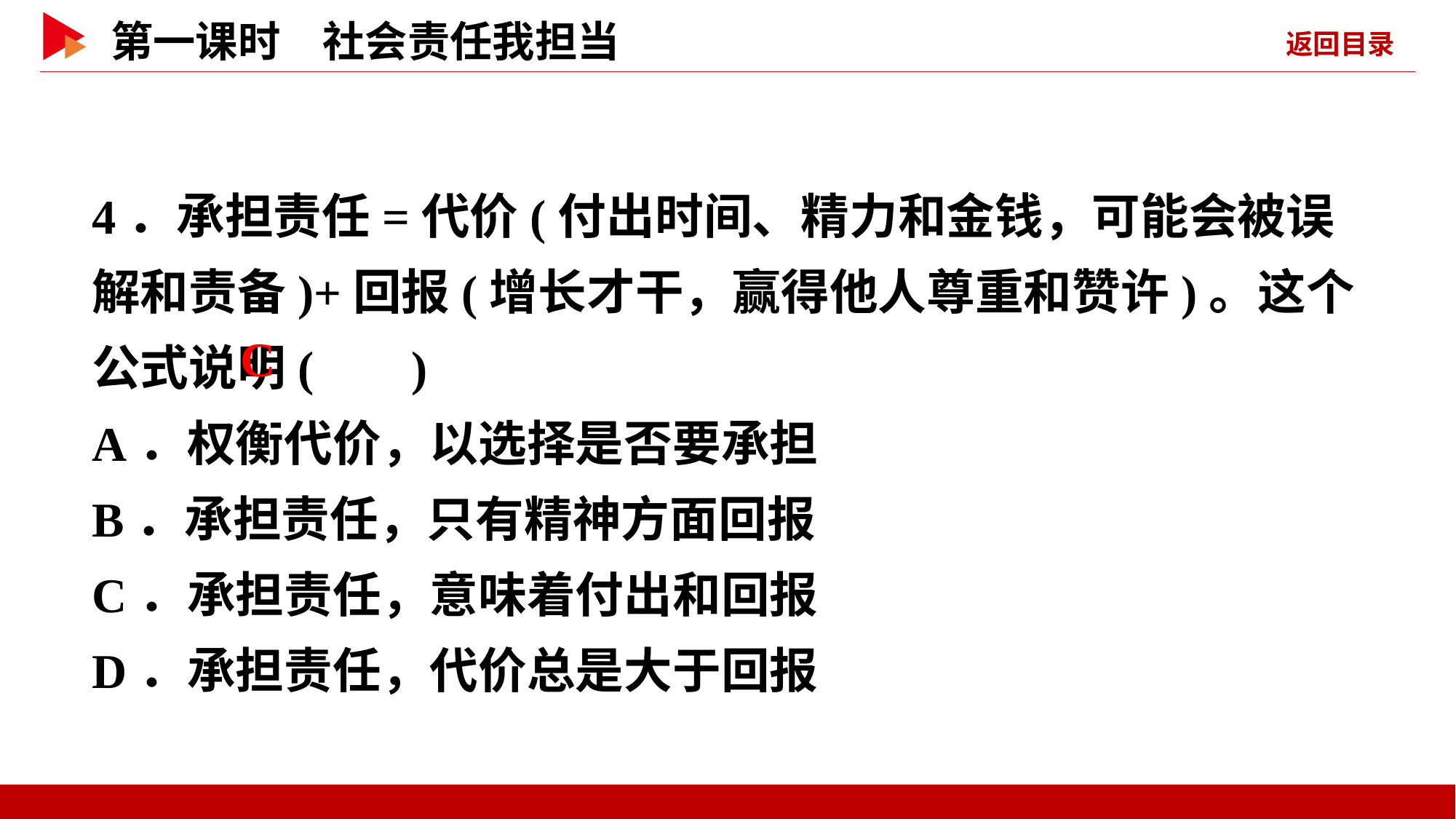

4．承担责任=代价(付出时间、精力和金钱，可能会被误解和责备)+回报(增长才干，赢得他人尊重和赞许)。这个公式说明(        )
A．权衡代价，以选择是否要承担
B．承担责任，只有精神方面回报
C．承担责任，意味着付出和回报
D．承担责任，代价总是大于回报
   C